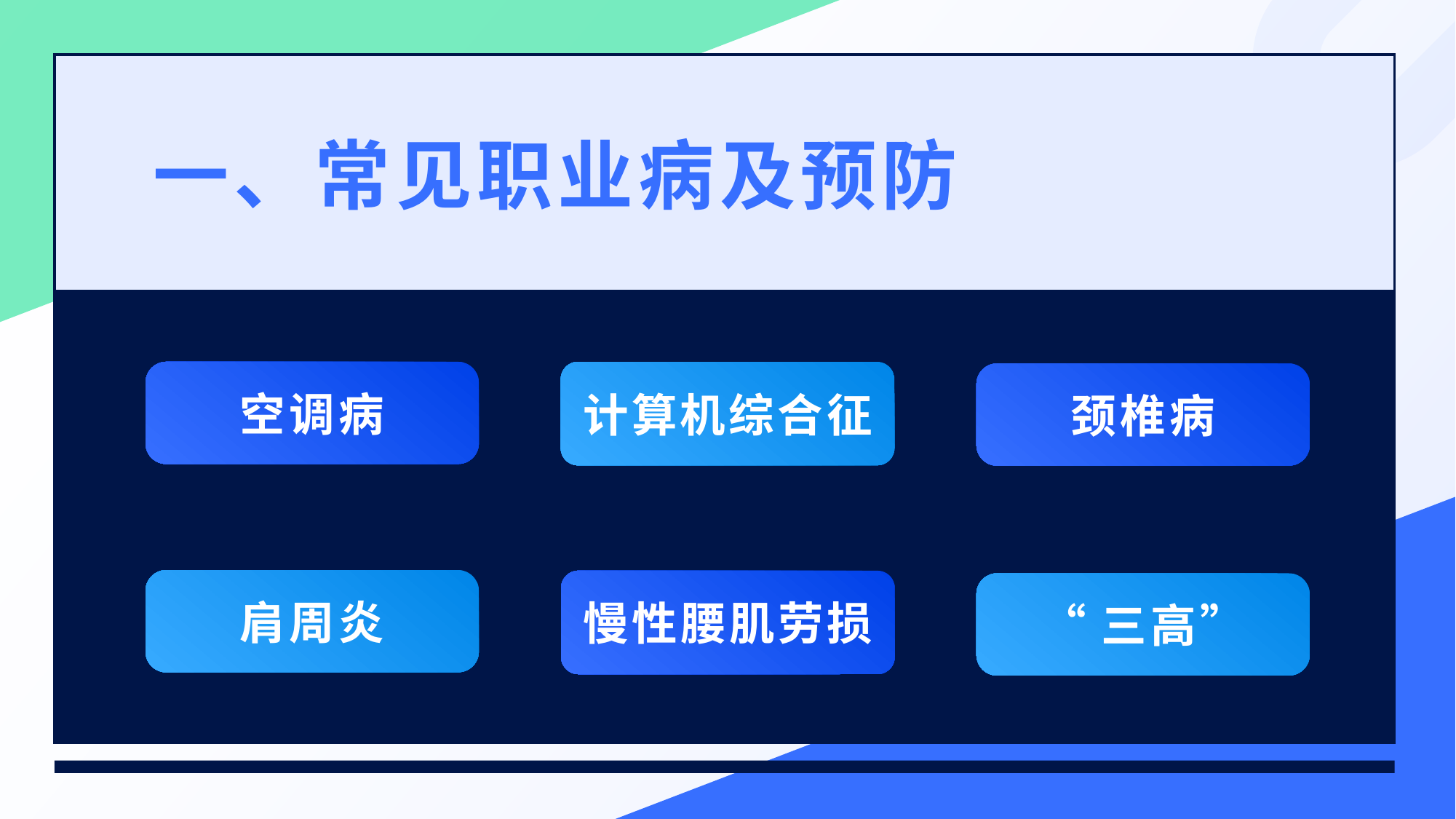

一、常见职业病及预防

空调病
计算机综合征
颈椎病

肩周炎
慢性腰肌劳损
“三高”